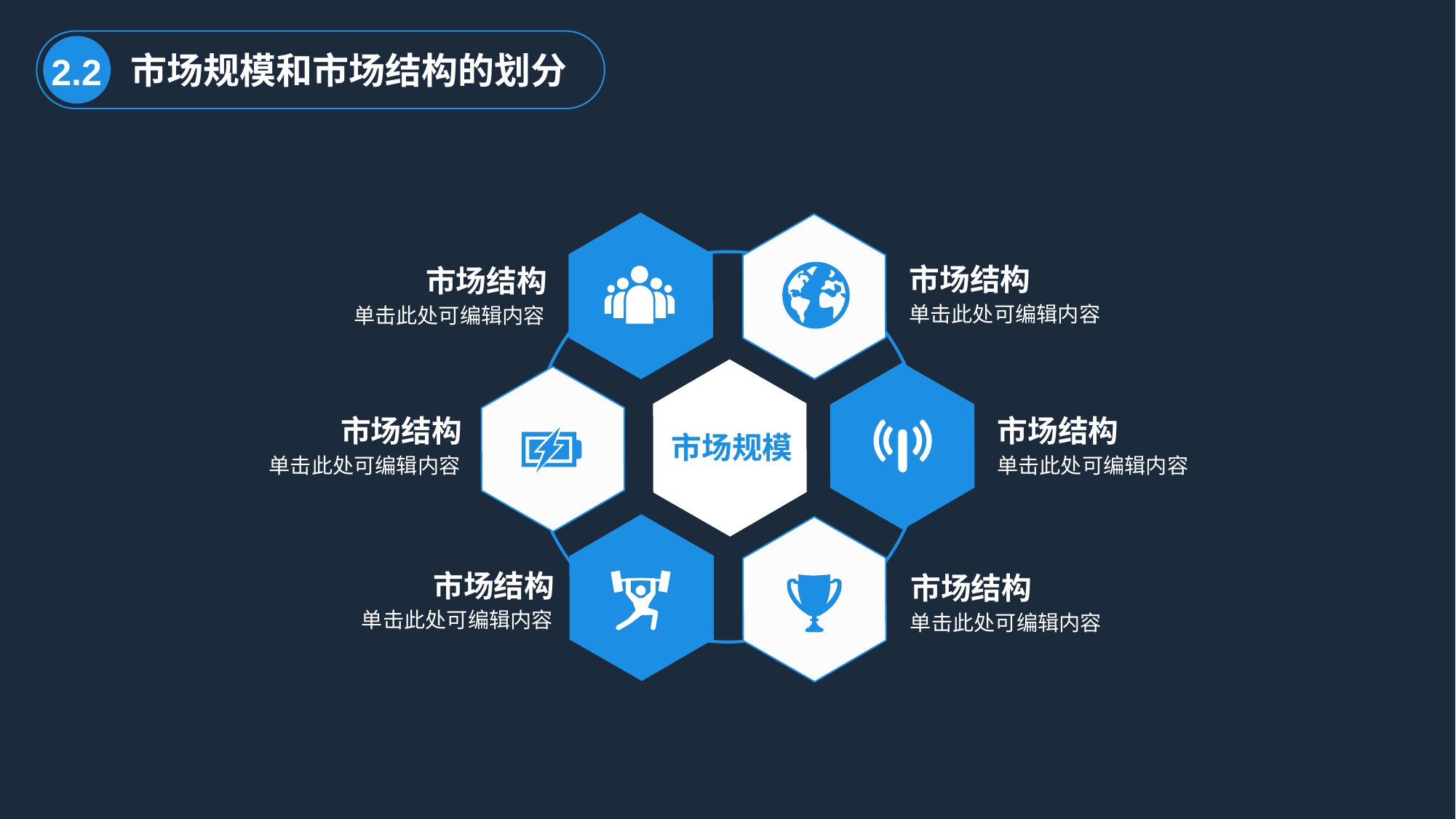

市场规模和市场结构的划分
2.2

市场结构

市场结构

单击此处可编辑内容
单击此处可编辑内容

市场结构
市场结构

市场规模
单击此处可编辑内容
单击此处可编辑内容

市场结构
市场结构

单击此处可编辑内容
单击此处可编辑内容